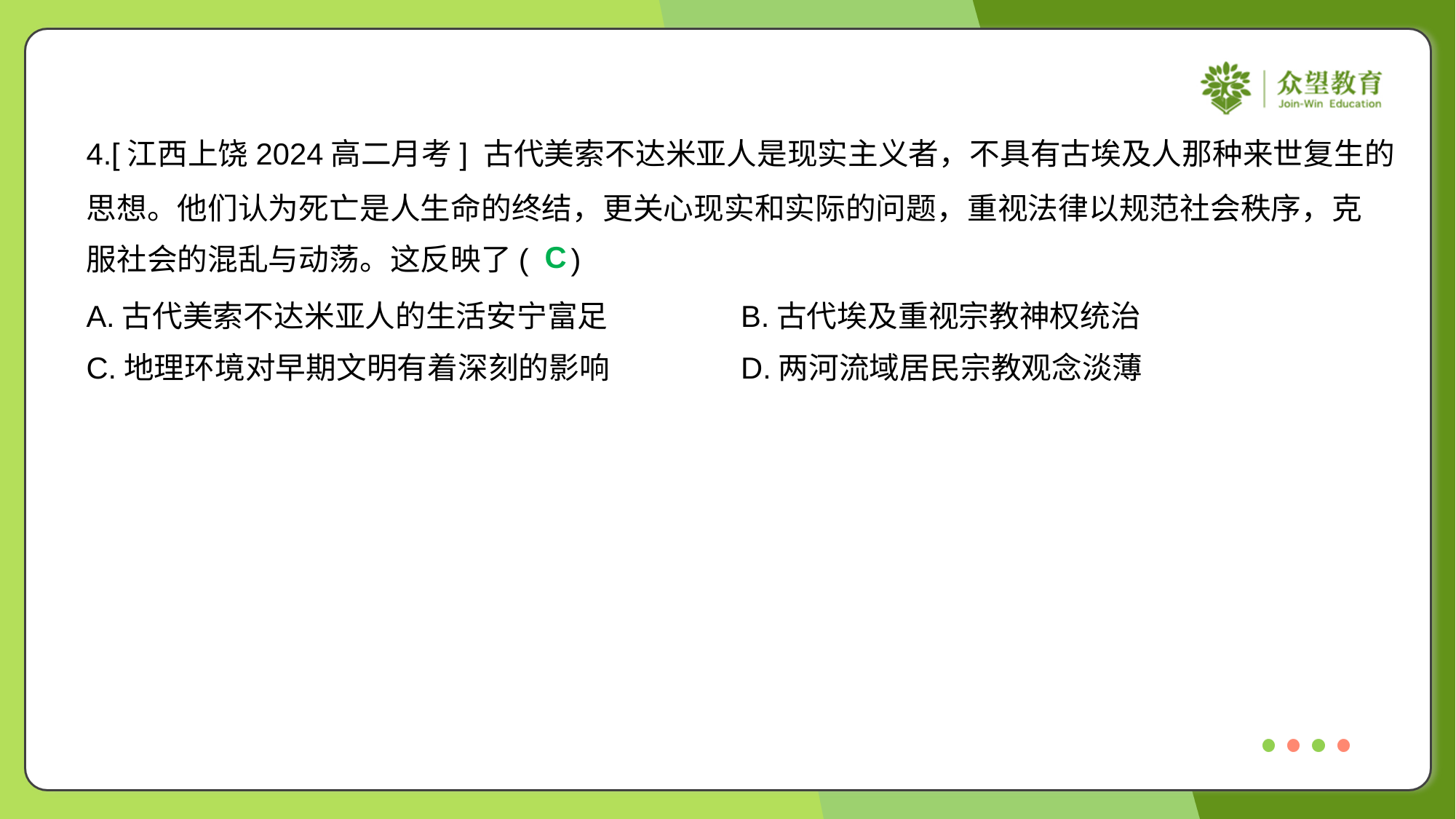

4.[江西上饶2024高二月考] 古代美索不达米亚人是现实主义者，不具有古埃及人那种来世复生的
思想。他们认为死亡是人生命的终结，更关心现实和实际的问题，重视法律以规范社会秩序，克
服社会的混乱与动荡。这反映了(     )
C
A.古代美索不达米亚人的生活安宁富足	B.古代埃及重视宗教神权统治
C.地理环境对早期文明有着深刻的影响	D.两河流域居民宗教观念淡薄